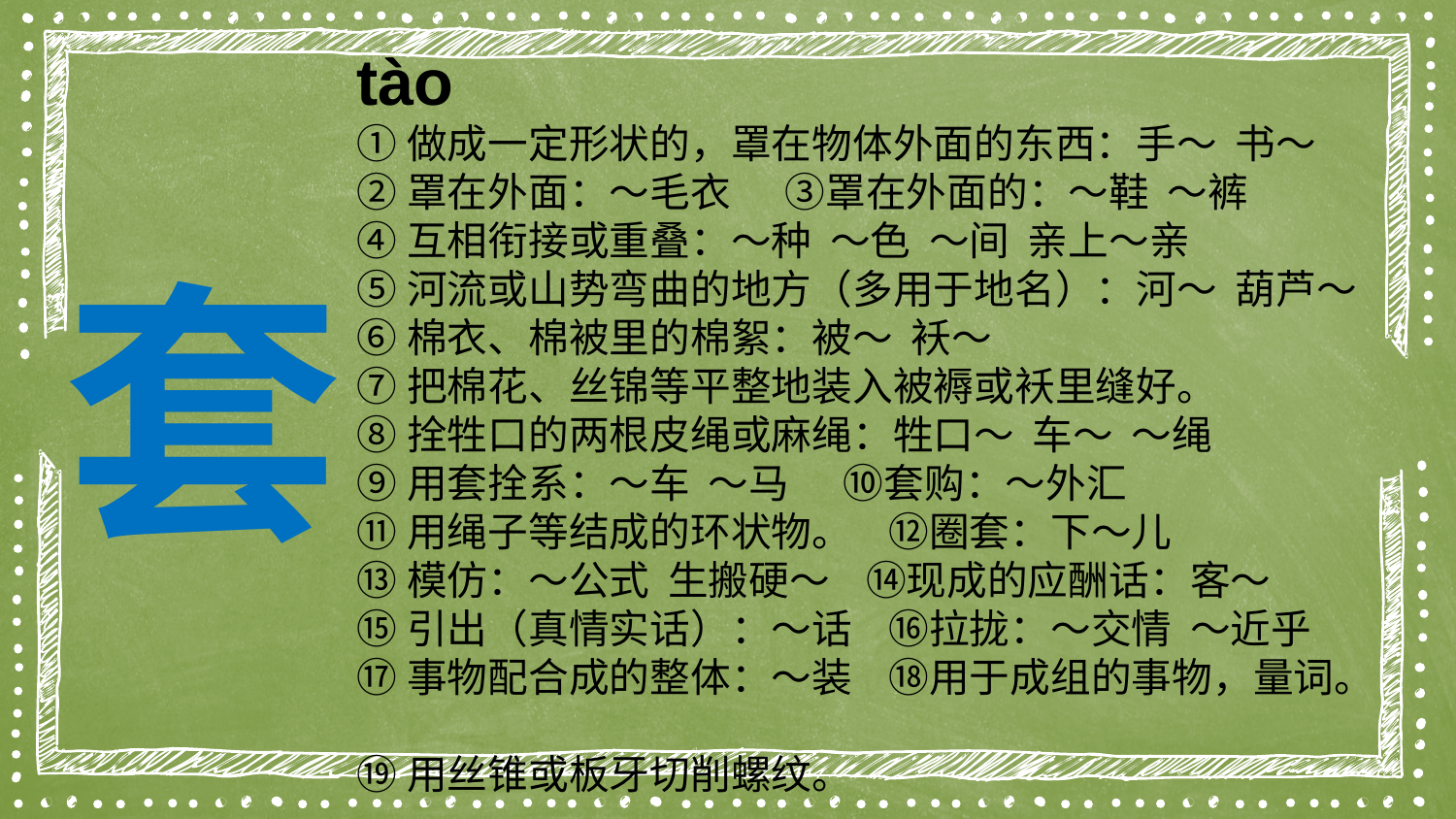

tào
①做成一定形状的，罩在物体外面的东西：手～  书～
②罩在外面：～毛衣      ③罩在外面的：～鞋  ～裤
④互相衔接或重叠：～种  ～色  ～间  亲上～亲
⑤河流或山势弯曲的地方（多用于地名）：河～  葫芦～
⑥棉衣、棉被里的棉絮：被～  袄～
⑦把棉花、丝锦等平整地装入被褥或袄里缝好。
⑧拴牲口的两根皮绳或麻绳：牲口～  车～  ～绳
⑨用套拴系：～车  ～马      ⑩套购：～外汇
⑪用绳子等结成的环状物。    ⑫圈套：下～儿
⑬模仿：～公式  生搬硬～    ⑭现成的应酬话：客～
⑮引出（真情实话）：～话    ⑯拉拢：～交情  ～近乎
⑰事物配合成的整体：～装    ⑱用于成组的事物，量词。
⑲用丝锥或板牙切削螺纹。
套